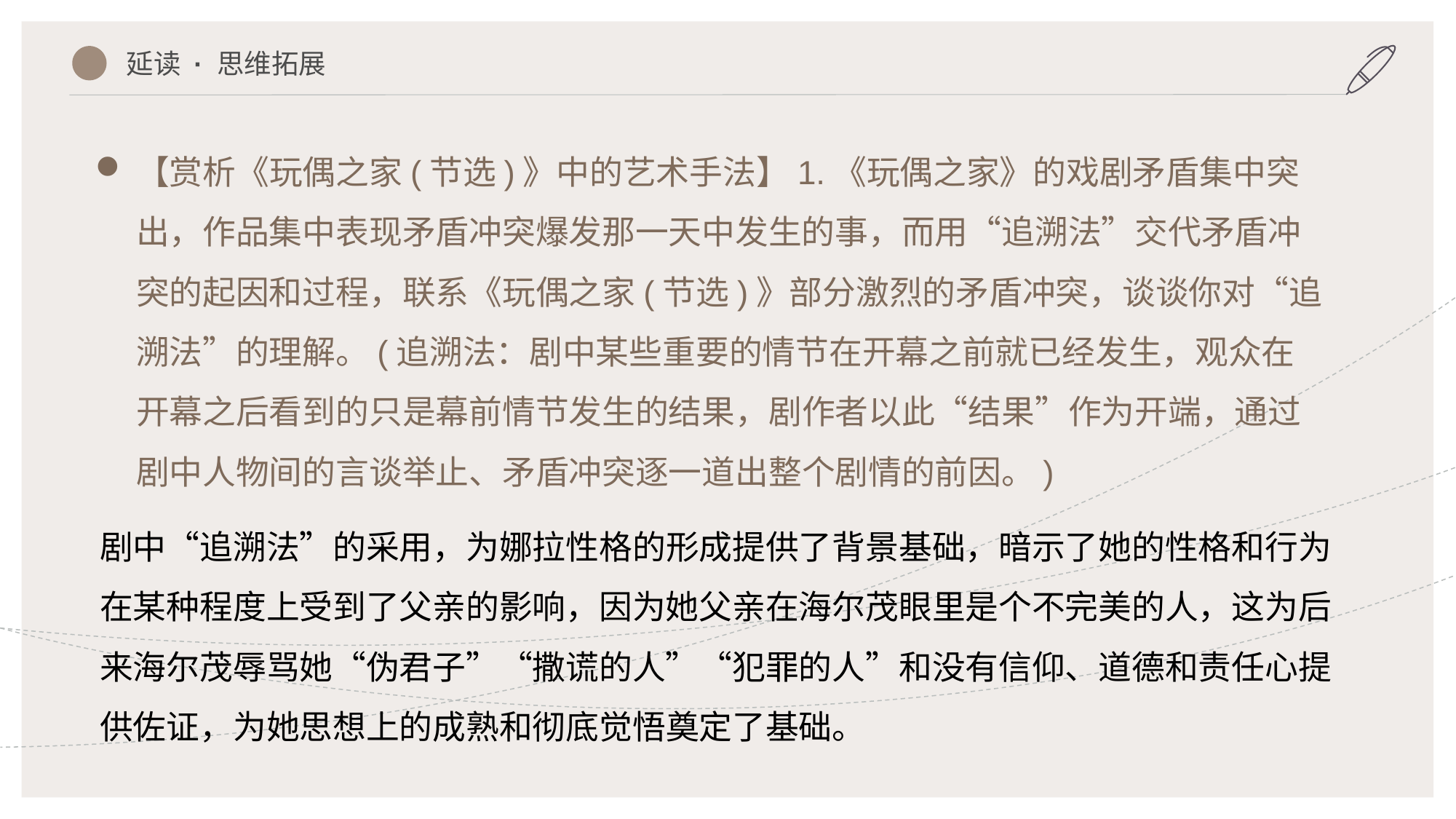

延读 · 思维拓展

【赏析《玩偶之家(节选)》中的艺术手法】1.《玩偶之家》的戏剧矛盾集中突出，作品集中表现矛盾冲突爆发那一天中发生的事，而用“追溯法”交代矛盾冲突的起因和过程，联系《玩偶之家(节选)》部分激烈的矛盾冲突，谈谈你对“追溯法”的理解。(追溯法：剧中某些重要的情节在开幕之前就已经发生，观众在开幕之后看到的只是幕前情节发生的结果，剧作者以此“结果”作为开端，通过剧中人物间的言谈举止、矛盾冲突逐一道出整个剧情的前因。)

剧中“追溯法”的采用，为娜拉性格的形成提供了背景基础，暗示了她的性格和行为在某种程度上受到了父亲的影响，因为她父亲在海尔茂眼里是个不完美的人，这为后来海尔茂辱骂她“伪君子”“撒谎的人”“犯罪的人”和没有信仰、道德和责任心提供佐证，为她思想上的成熟和彻底觉悟奠定了基础。